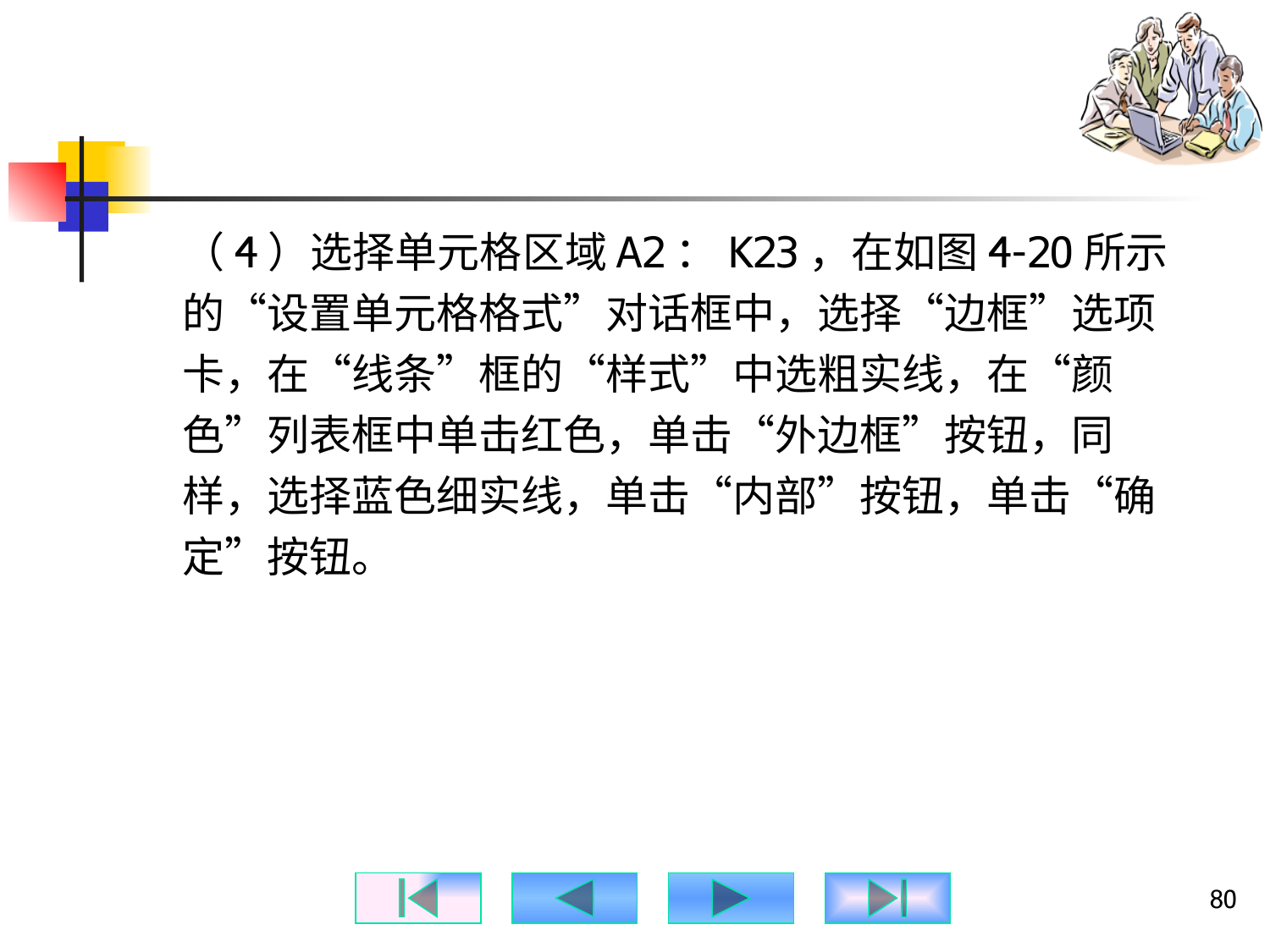

#
（4）选择单元格区域A2：K23，在如图4-20所示的“设置单元格格式”对话框中，选择“边框”选项卡，在“线条”框的“样式”中选粗实线，在“颜色”列表框中单击红色，单击“外边框”按钮，同样，选择蓝色细实线，单击“内部”按钮，单击“确定”按钮。
80